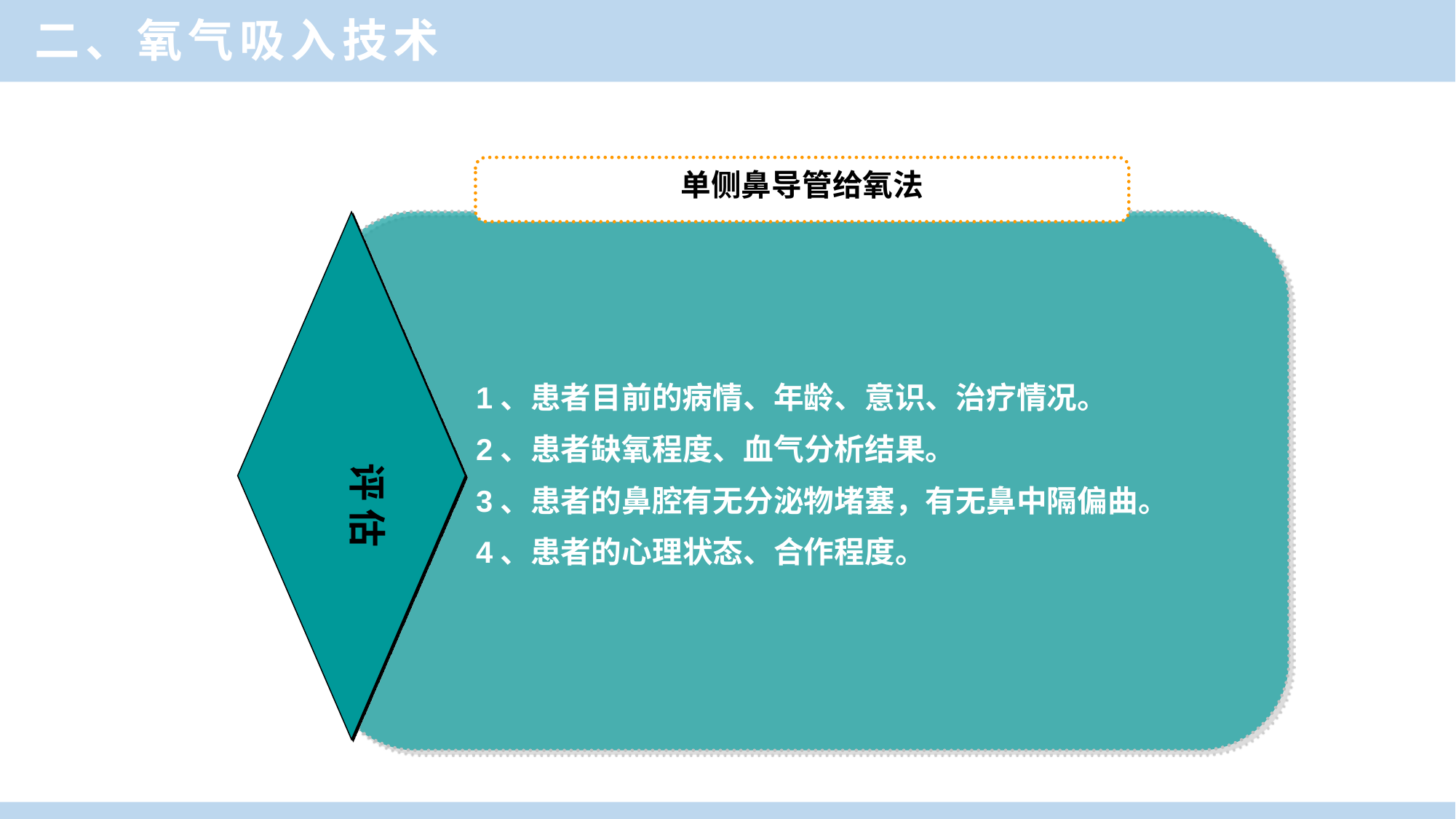

二、氧气吸入技术
单侧鼻导管给氧法

1、患者目前的病情、年龄、意识、治疗情况。
2、患者缺氧程度、血气分析结果。
3、患者的鼻腔有无分泌物堵塞，有无鼻中隔偏曲。
4、患者的心理状态、合作程度。
评 估